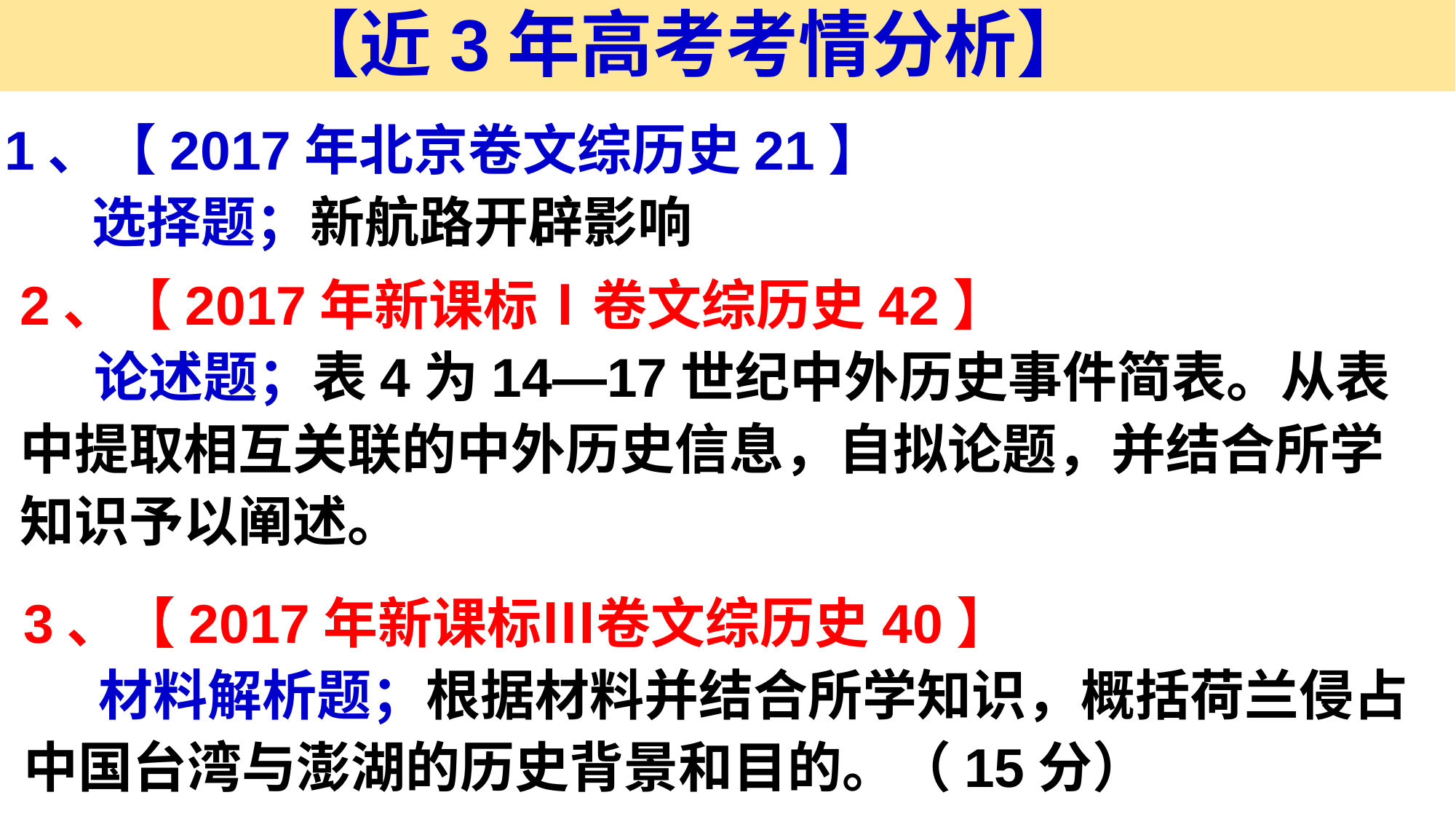

【近3年高考考情分析】
1、【2017年北京卷文综历史21】
      选择题；新航路开辟影响
2、【2017年新课标Ⅰ卷文综历史42】
     论述题；表4为14—17世纪中外历史事件简表。从表中提取相互关联的中外历史信息，自拟论题，并结合所学知识予以阐述。
3、【2017年新课标Ⅲ卷文综历史40】
     材料解析题；根据材料并结合所学知识，概括荷兰侵占中国台湾与澎湖的历史背景和目的。（15分）